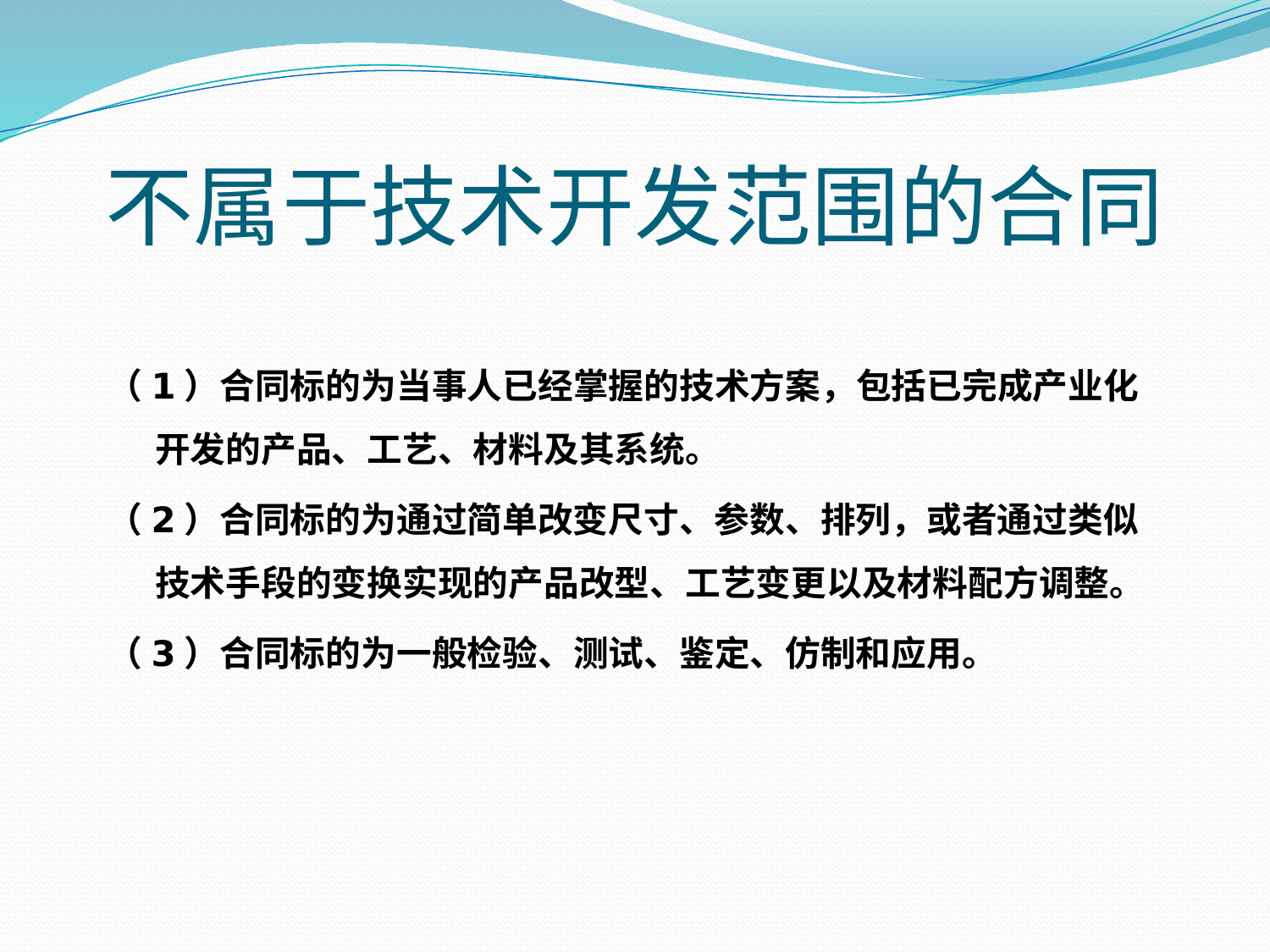

# 不属于技术开发范围的合同
（1）合同标的为当事人已经掌握的技术方案，包括已完成产业化开发的产品、工艺、材料及其系统。
（2）合同标的为通过简单改变尺寸、参数、排列，或者通过类似技术手段的变换实现的产品改型、工艺变更以及材料配方调整。
（3）合同标的为一般检验、测试、鉴定、仿制和应用。